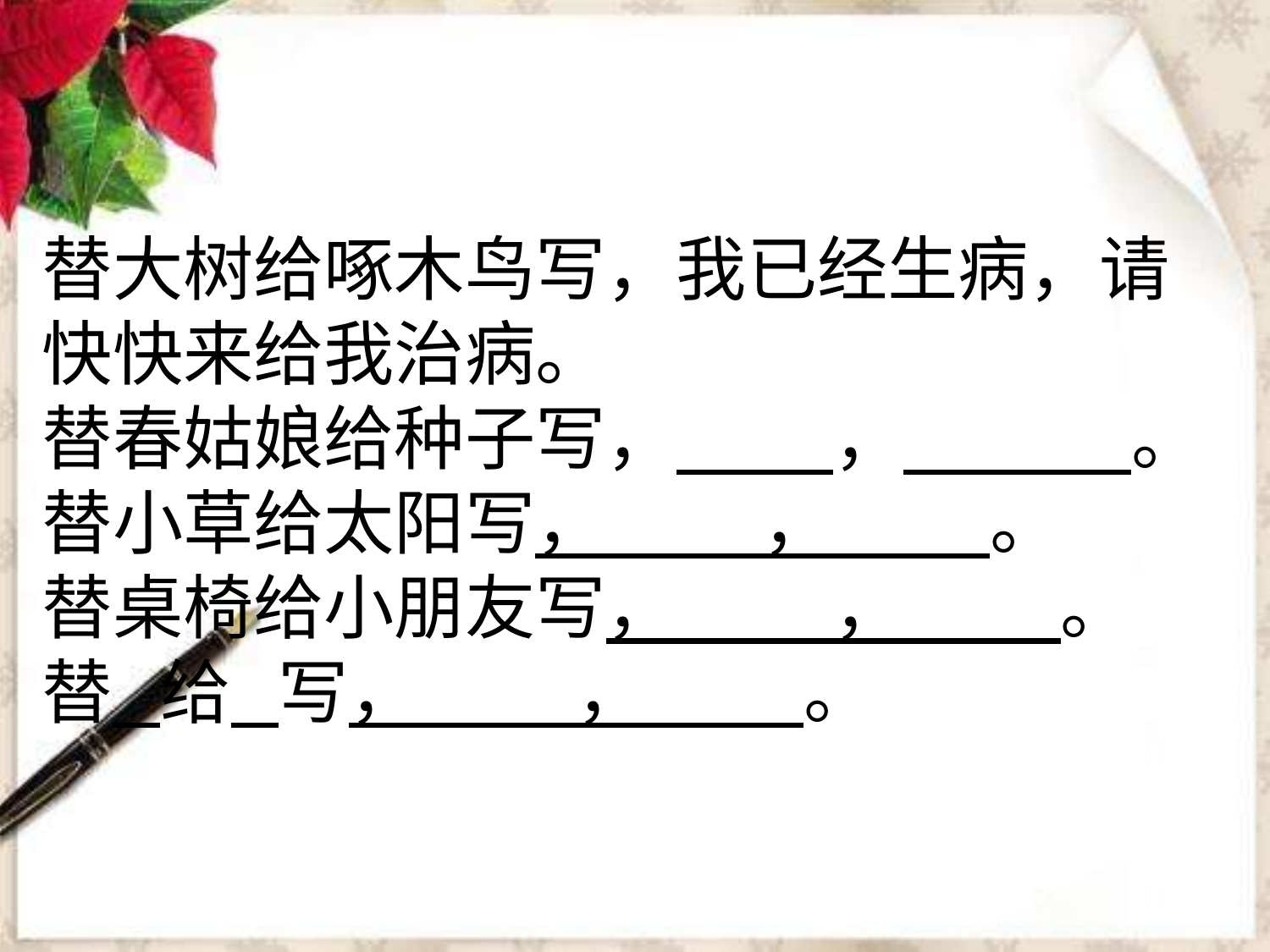

替大树给啄木鸟写，我已经生病，请快快来给我治病。
替春姑娘给种子写， 　　，　 　　。
替小草给太阳写， 　　， 　　。
替桌椅给小朋友写， 　　， 　　。
替   给   写， 　　， 　　。